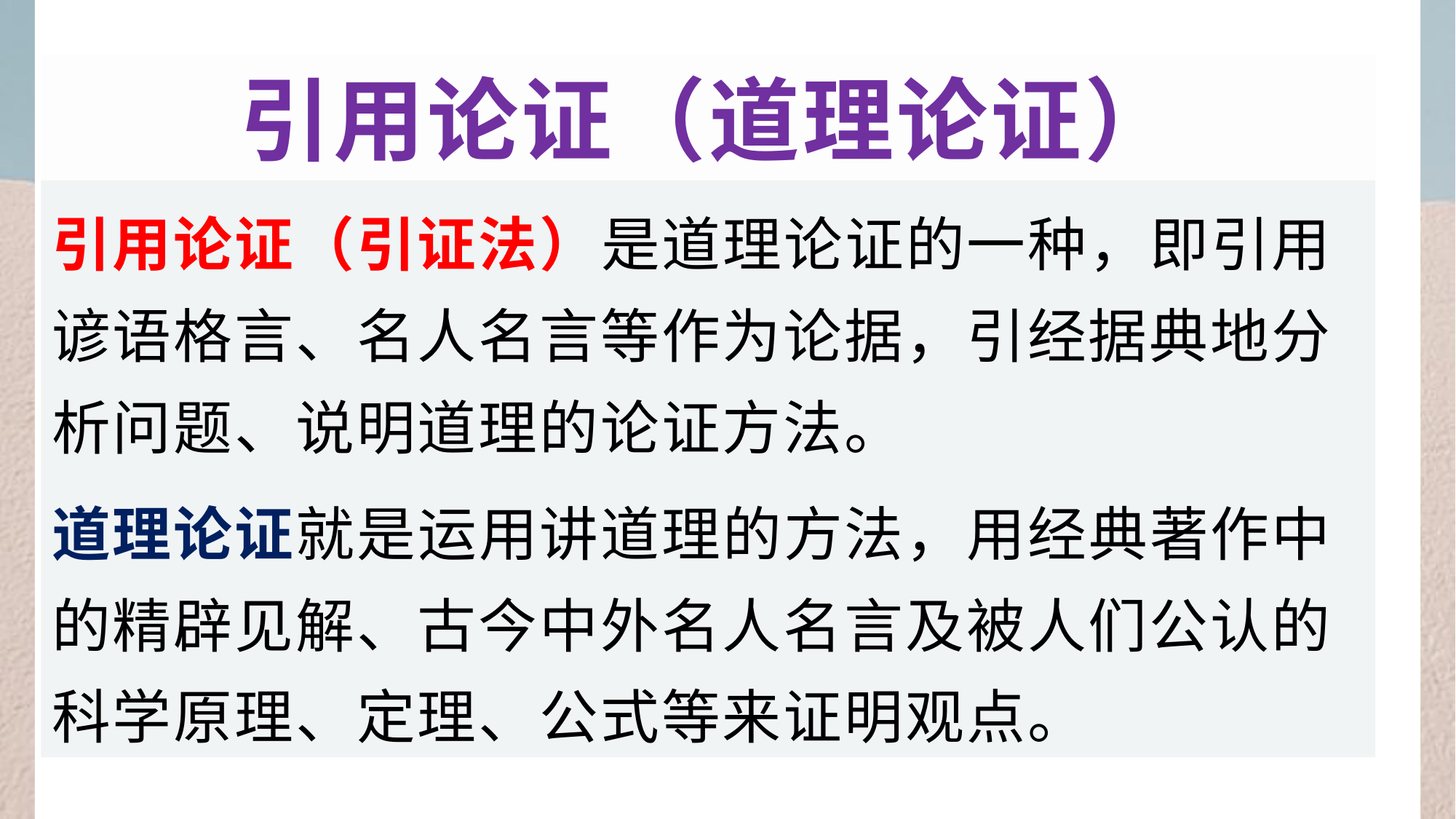

# 引用论证（道理论证）
引用论证（引证法）是道理论证的一种，即引用谚语格言、名人名言等作为论据，引经据典地分析问题、说明道理的论证方法。
道理论证就是运用讲道理的方法，用经典著作中的精辟见解、古今中外名人名言及被人们公认的科学原理、定理、公式等来证明观点。